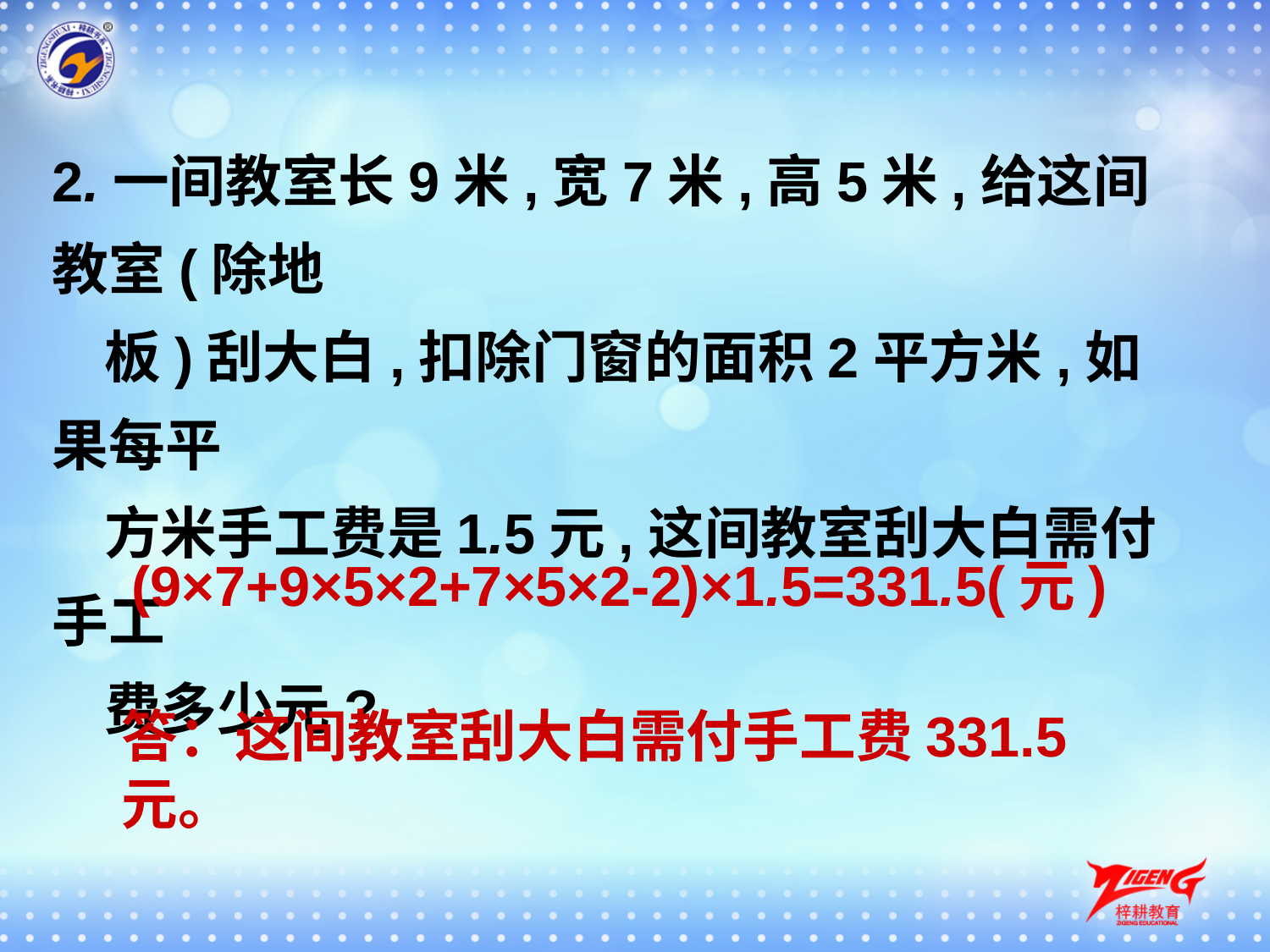

2.一间教室长9米,宽7米,高5米,给这间教室(除地
   板)刮大白,扣除门窗的面积2平方米,如果每平
   方米手工费是1.5元,这间教室刮大白需付手工
   费多少元?
(9×7+9×5×2+7×5×2-2)×1.5=331.5(元)
答：这间教室刮大白需付手工费331.5元。